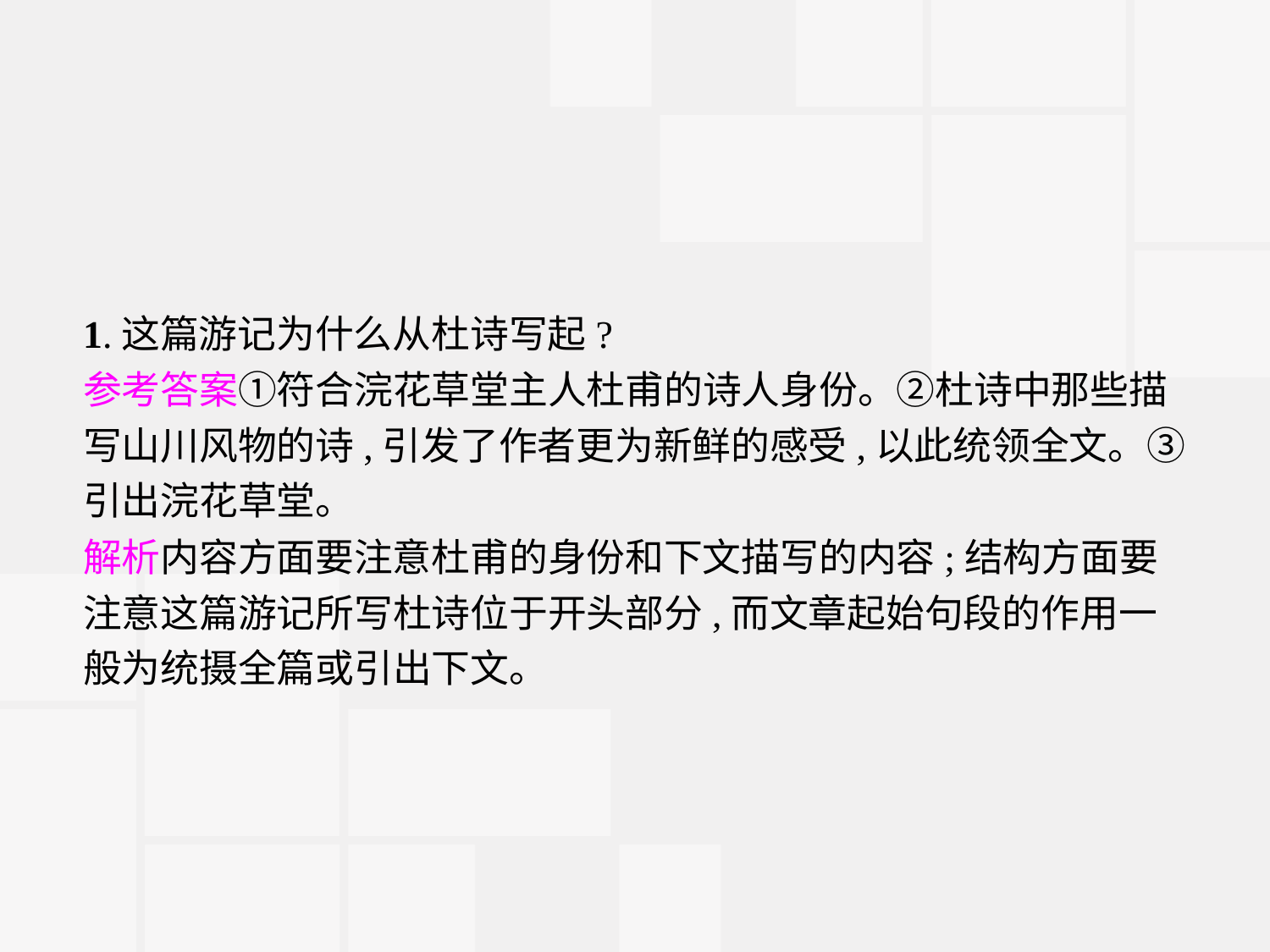

1.这篇游记为什么从杜诗写起?
参考答案①符合浣花草堂主人杜甫的诗人身份。②杜诗中那些描写山川风物的诗,引发了作者更为新鲜的感受,以此统领全文。③引出浣花草堂。
解析内容方面要注意杜甫的身份和下文描写的内容;结构方面要注意这篇游记所写杜诗位于开头部分,而文章起始句段的作用一般为统摄全篇或引出下文。